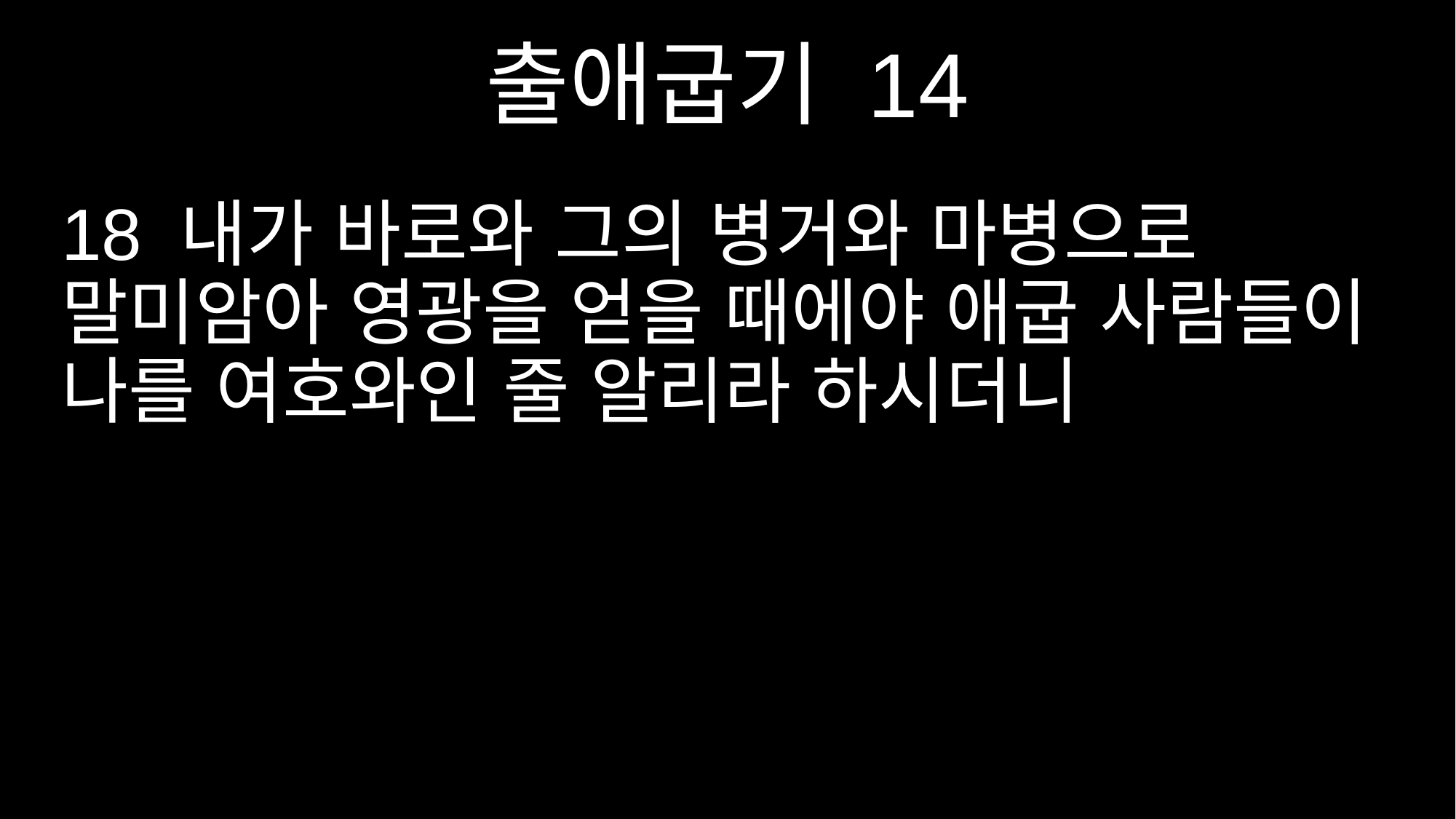

출애굽기 14
18 내가 바로와 그의 병거와 마병으로 말미암아 영광을 얻을 때에야 애굽 사람들이 나를 여호와인 줄 알리라 하시더니